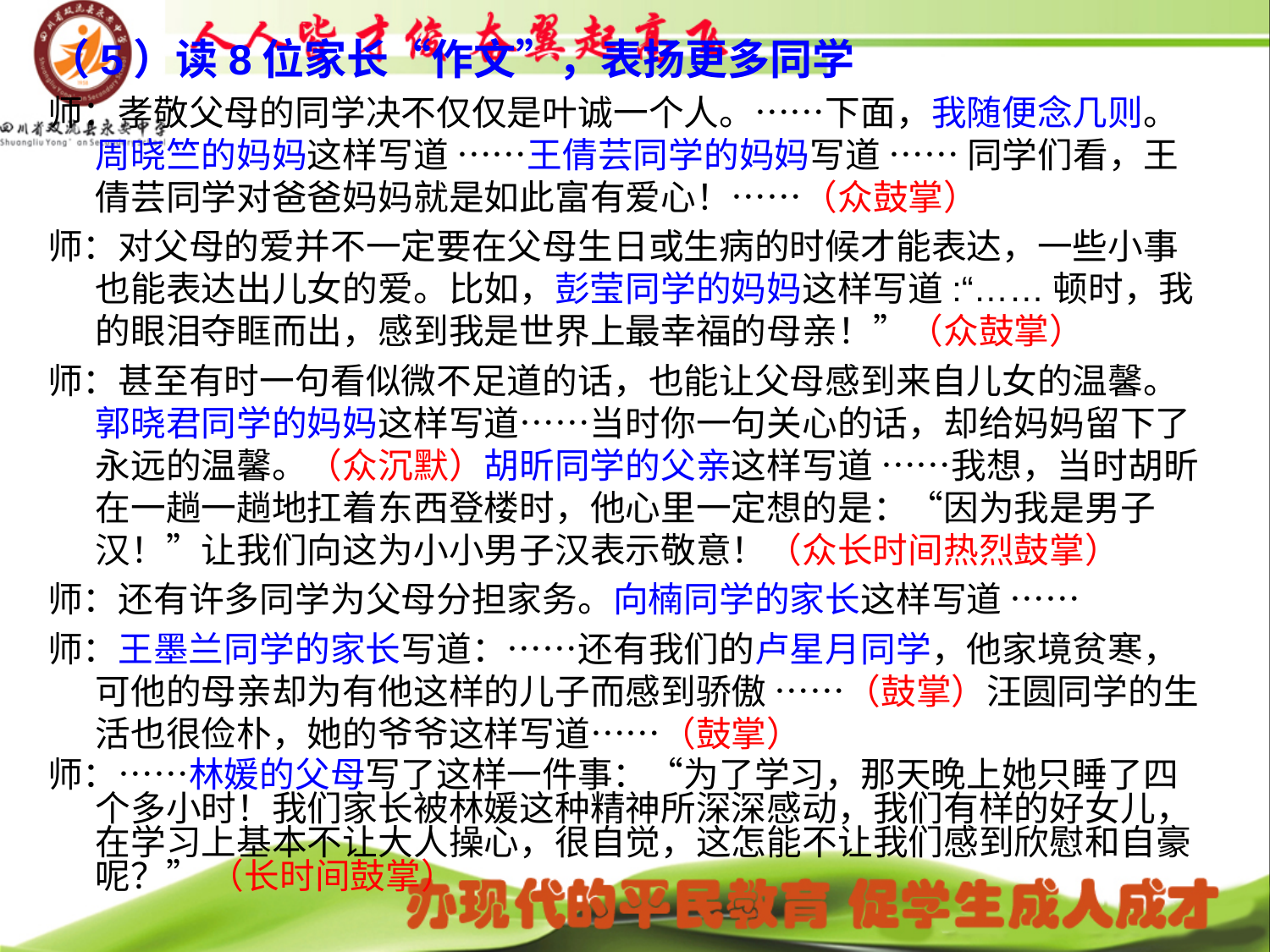

# （5）读8位家长“作文”，表扬更多同学
师：孝敬父母的同学决不仅仅是叶诚一个人。……下面，我随便念几则。周晓竺的妈妈这样写道 ……王倩芸同学的妈妈写道 …… 同学们看，王倩芸同学对爸爸妈妈就是如此富有爱心！……（众鼓掌）
师：对父母的爱并不一定要在父母生日或生病的时候才能表达，一些小事也能表达出儿女的爱。比如，彭莹同学的妈妈这样写道:“……顿时，我的眼泪夺眶而出，感到我是世界上最幸福的母亲！”（众鼓掌）
师：甚至有时一句看似微不足道的话，也能让父母感到来自儿女的温馨。郭晓君同学的妈妈这样写道……当时你一句关心的话，却给妈妈留下了永远的温馨。（众沉默）胡昕同学的父亲这样写道 ……我想，当时胡昕在一趟一趟地扛着东西登楼时，他心里一定想的是：“因为我是男子汉！”让我们向这为小小男子汉表示敬意！（众长时间热烈鼓掌）
师：还有许多同学为父母分担家务。向楠同学的家长这样写道 ……
师：王墨兰同学的家长写道：……还有我们的卢星月同学，他家境贫寒，可他的母亲却为有他这样的儿子而感到骄傲 ……（鼓掌）汪圆同学的生活也很俭朴，她的爷爷这样写道……（鼓掌）
师：……林媛的父母写了这样一件事：“为了学习，那天晚上她只睡了四个多小时！我们家长被林媛这种精神所深深感动，我们有样的好女儿，在学习上基本不让大人操心，很自觉，这怎能不让我们感到欣慰和自豪呢？” （长时间鼓掌）